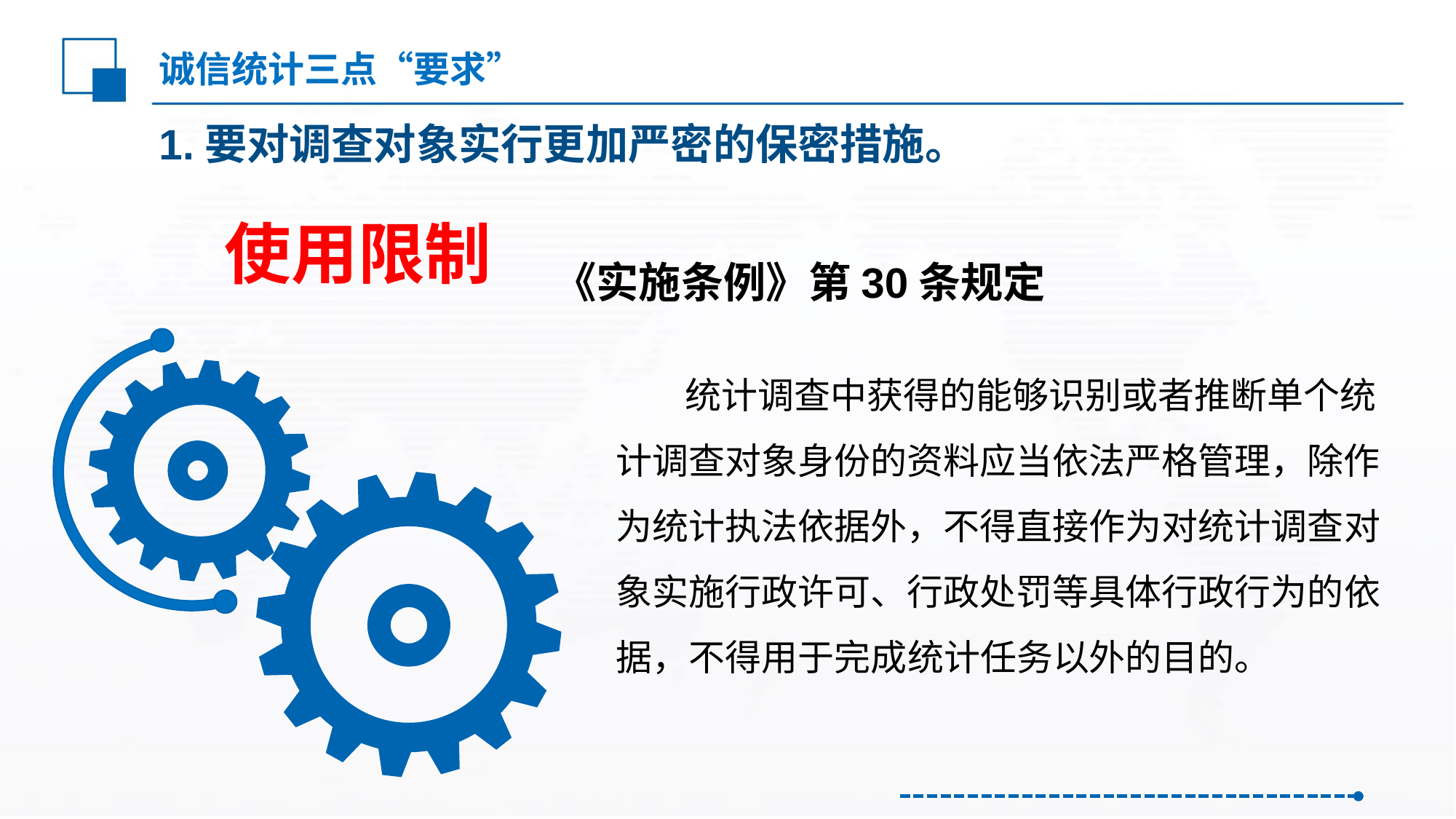

诚信统计三点“要求”
1.要对调查对象实行更加严密的保密措施。
使用限制
《实施条例》第30条规定
　    统计调查中获得的能够识别或者推断单个统计调查对象身份的资料应当依法严格管理，除作为统计执法依据外，不得直接作为对统计调查对象实施行政许可、行政处罚等具体行政行为的依据，不得用于完成统计任务以外的目的。